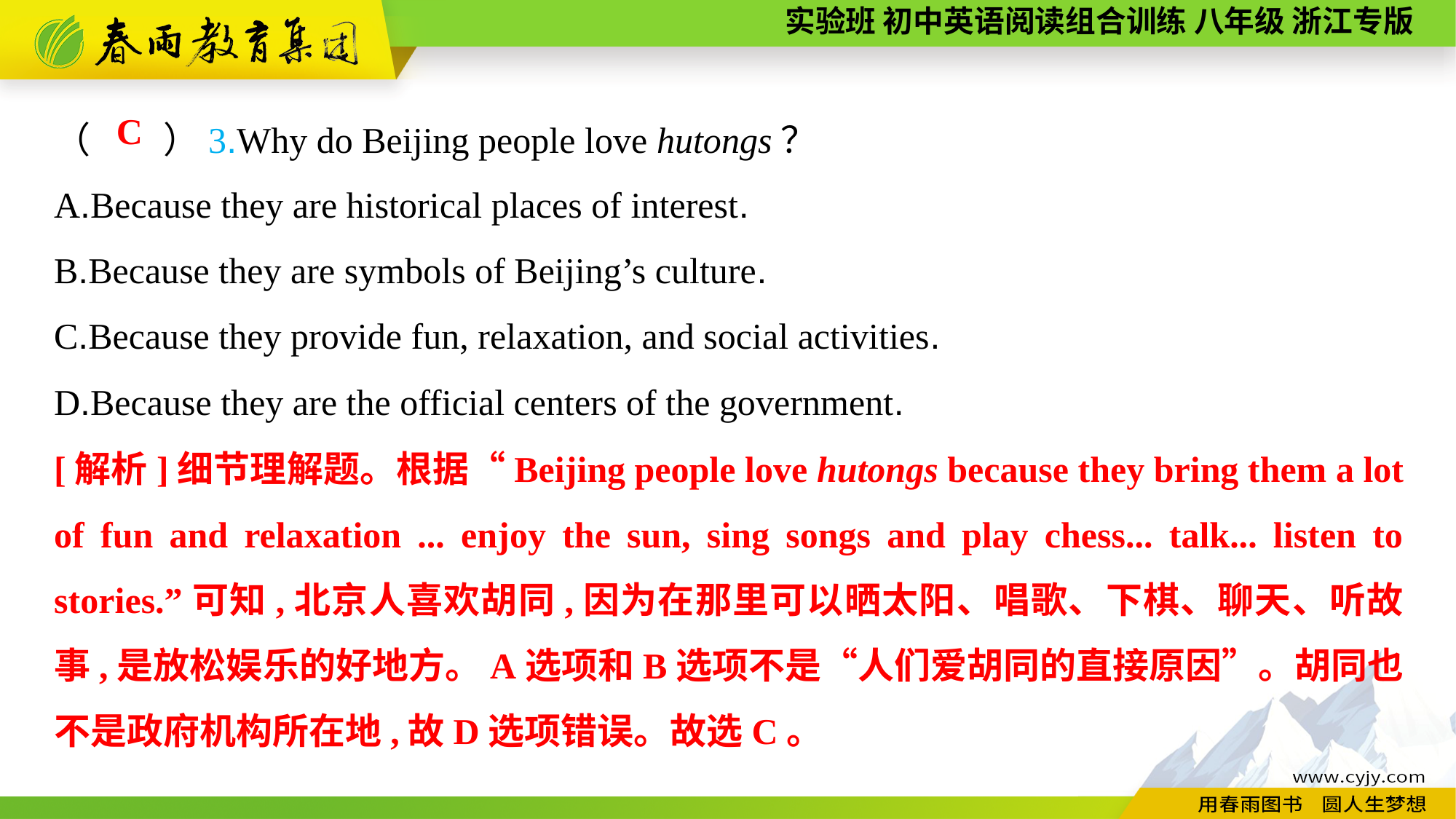

（　　）3.Why do Beijing people love hutongs？
A.Because they are historical places of interest.
B.Because they are symbols of Beijing’s culture.
C.Because they provide fun, relaxation, and social activities.
D.Because they are the official centers of the government.
C
[解析]细节理解题。根据“Beijing people love hutongs because they bring them a lot of fun and relaxation ... enjoy the sun, sing songs and play chess... talk... listen to stories.”可知,北京人喜欢胡同,因为在那里可以晒太阳、唱歌、下棋、聊天、听故事,是放松娱乐的好地方。A选项和B选项不是“人们爱胡同的直接原因”。胡同也不是政府机构所在地,故D选项错误。故选C。